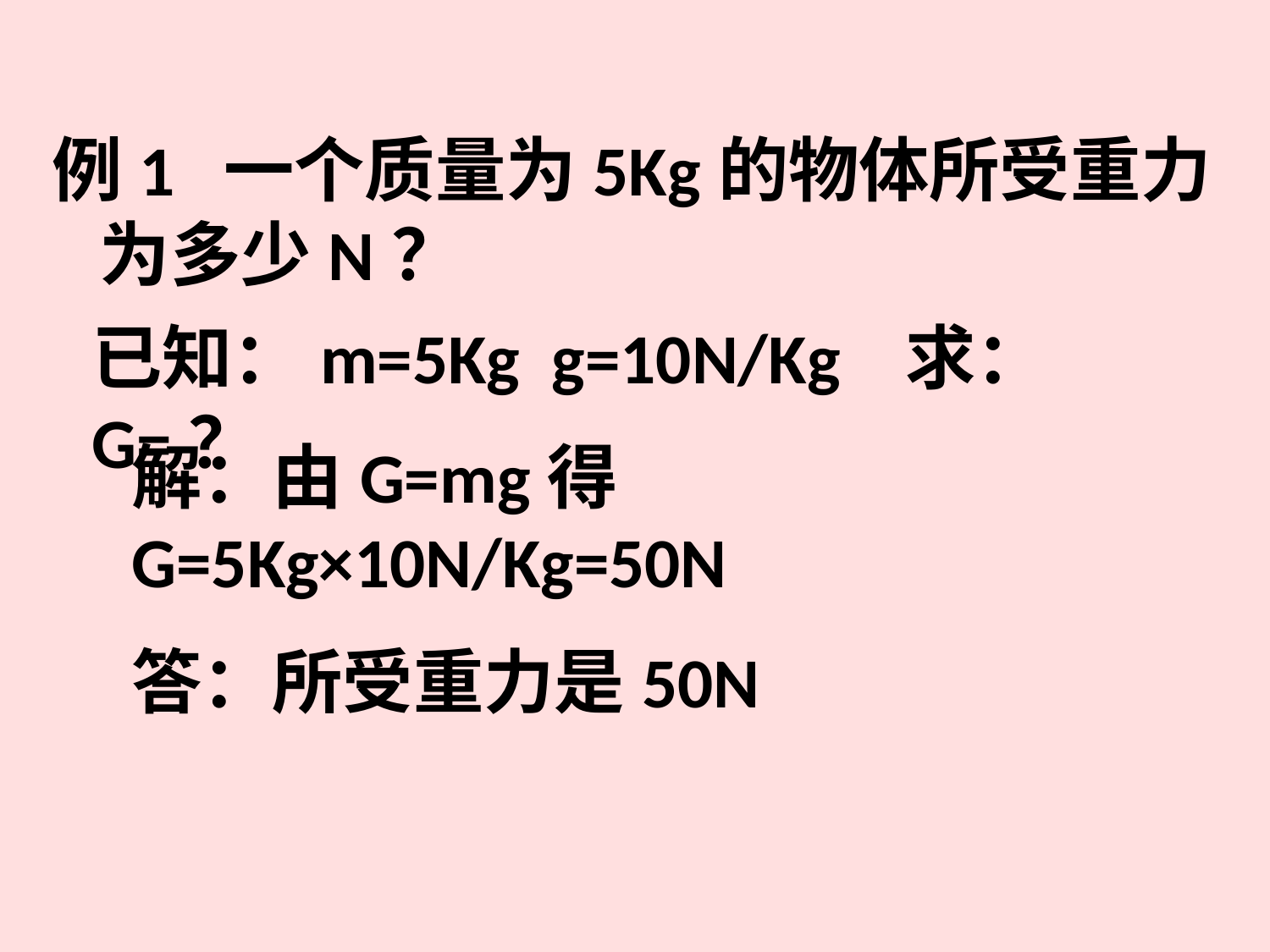

例1  一个质量为5Kg的物体所受重力为多少N？
已知：m=5Kg  g=10N/Kg   求：G=？
解：由G=mg得 G=5Kg×10N/Kg=50N
答：所受重力是50N